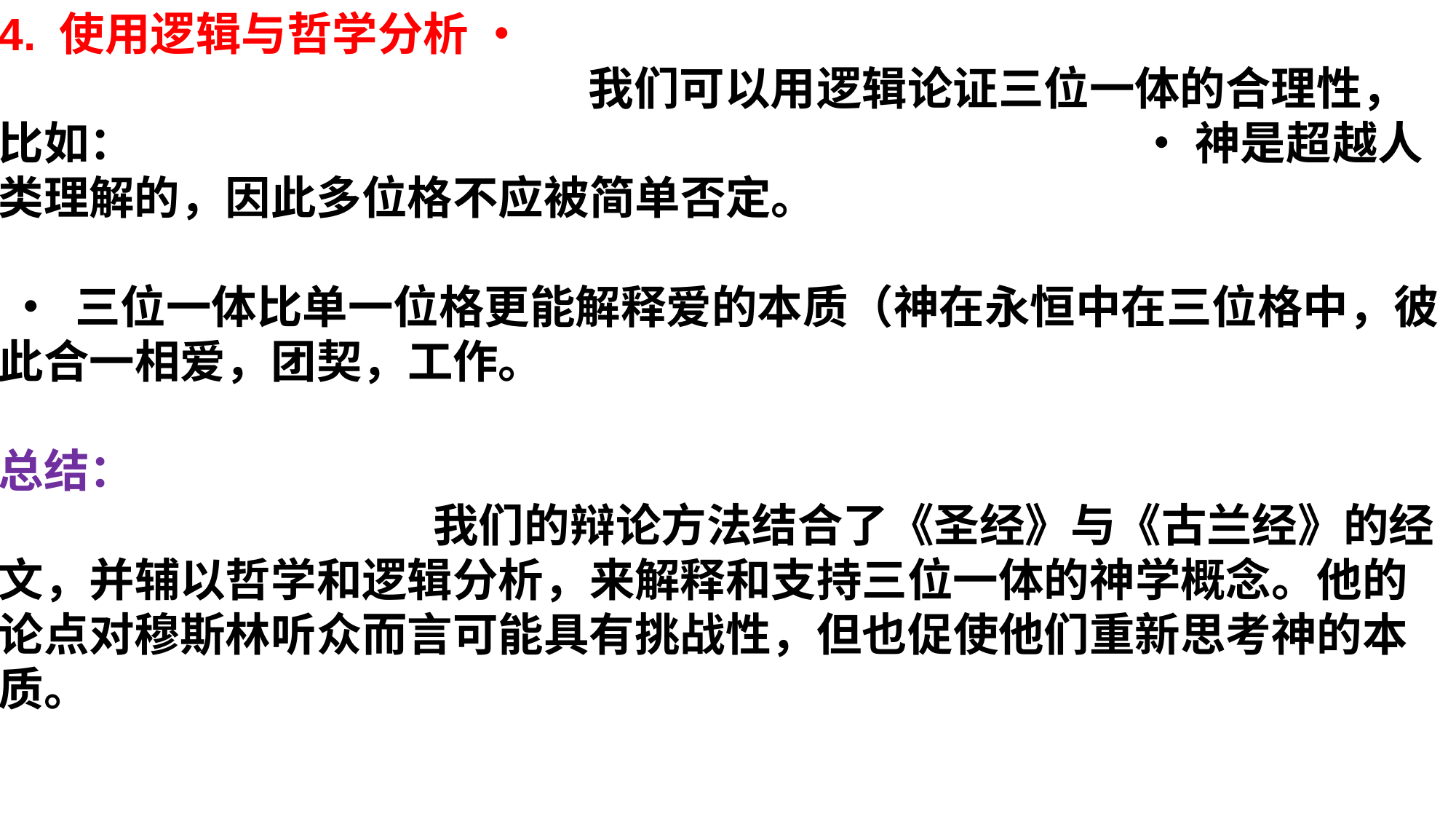

4. 使用逻辑与哲学分析 •                                                                                                                                                  我们可以用逻辑论证三位一体的合理性，比如：                                                                                                 • 神是超越人类理解的，因此多位格不应被简单否定。

 • 三位一体比单一位格更能解释爱的本质（神在永恒中在三位格中，彼此合一相爱，团契，工作。

总结：                                                                                                                                                                         我们的辩论方法结合了《圣经》与《古兰经》的经文，并辅以哲学和逻辑分析，来解释和支持三位一体的神学概念。他的论点对穆斯林听众而言可能具有挑战性，但也促使他们重新思考神的本质。